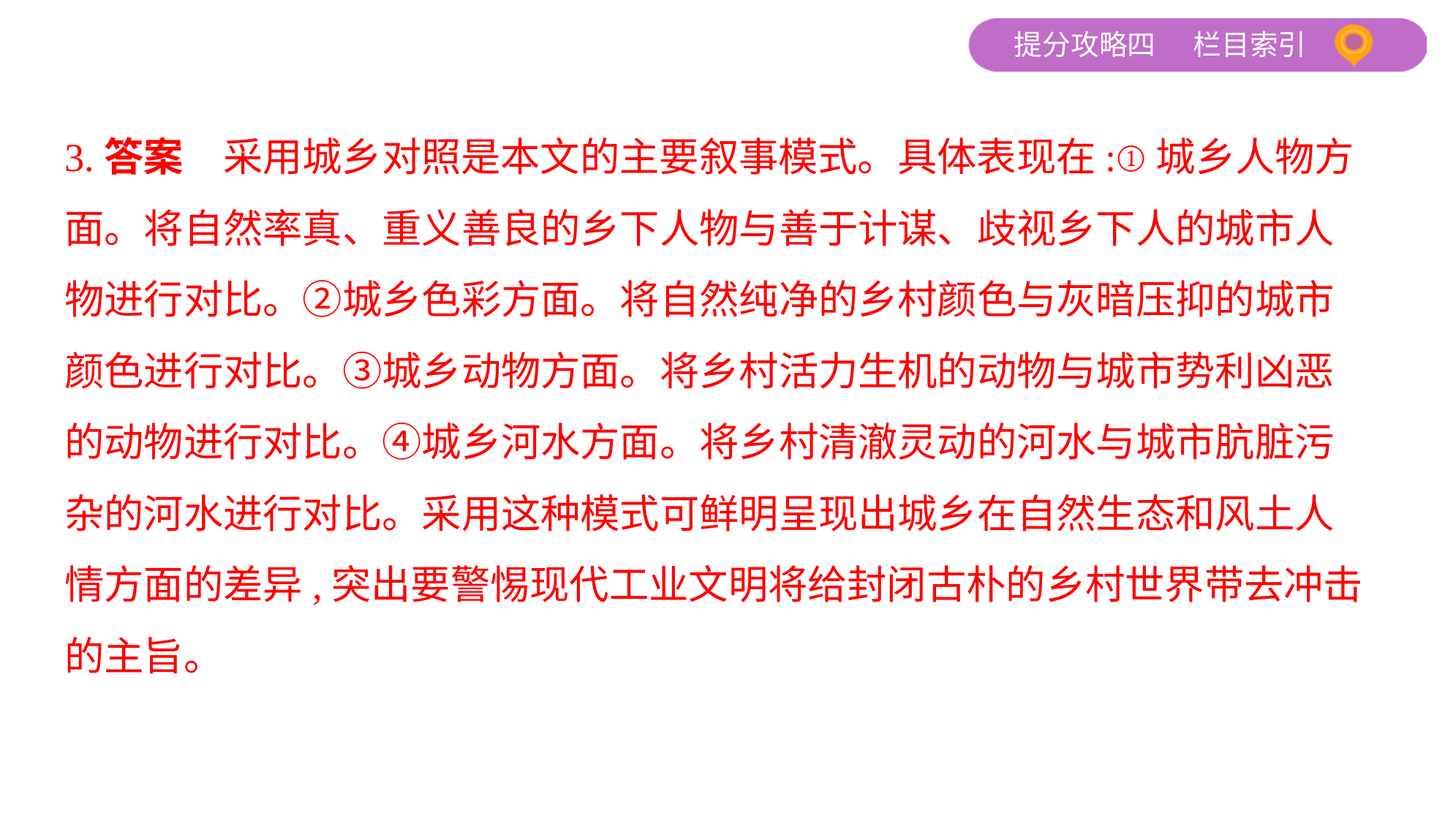

3.答案　采用城乡对照是本文的主要叙事模式。具体表现在:①城乡人物方
面。将自然率真、重义善良的乡下人物与善于计谋、歧视乡下人的城市人
物进行对比。②城乡色彩方面。将自然纯净的乡村颜色与灰暗压抑的城市
颜色进行对比。③城乡动物方面。将乡村活力生机的动物与城市势利凶恶
的动物进行对比。④城乡河水方面。将乡村清澈灵动的河水与城市肮脏污
杂的河水进行对比。采用这种模式可鲜明呈现出城乡在自然生态和风土人
情方面的差异,突出要警惕现代工业文明将给封闭古朴的乡村世界带去冲击
的主旨。